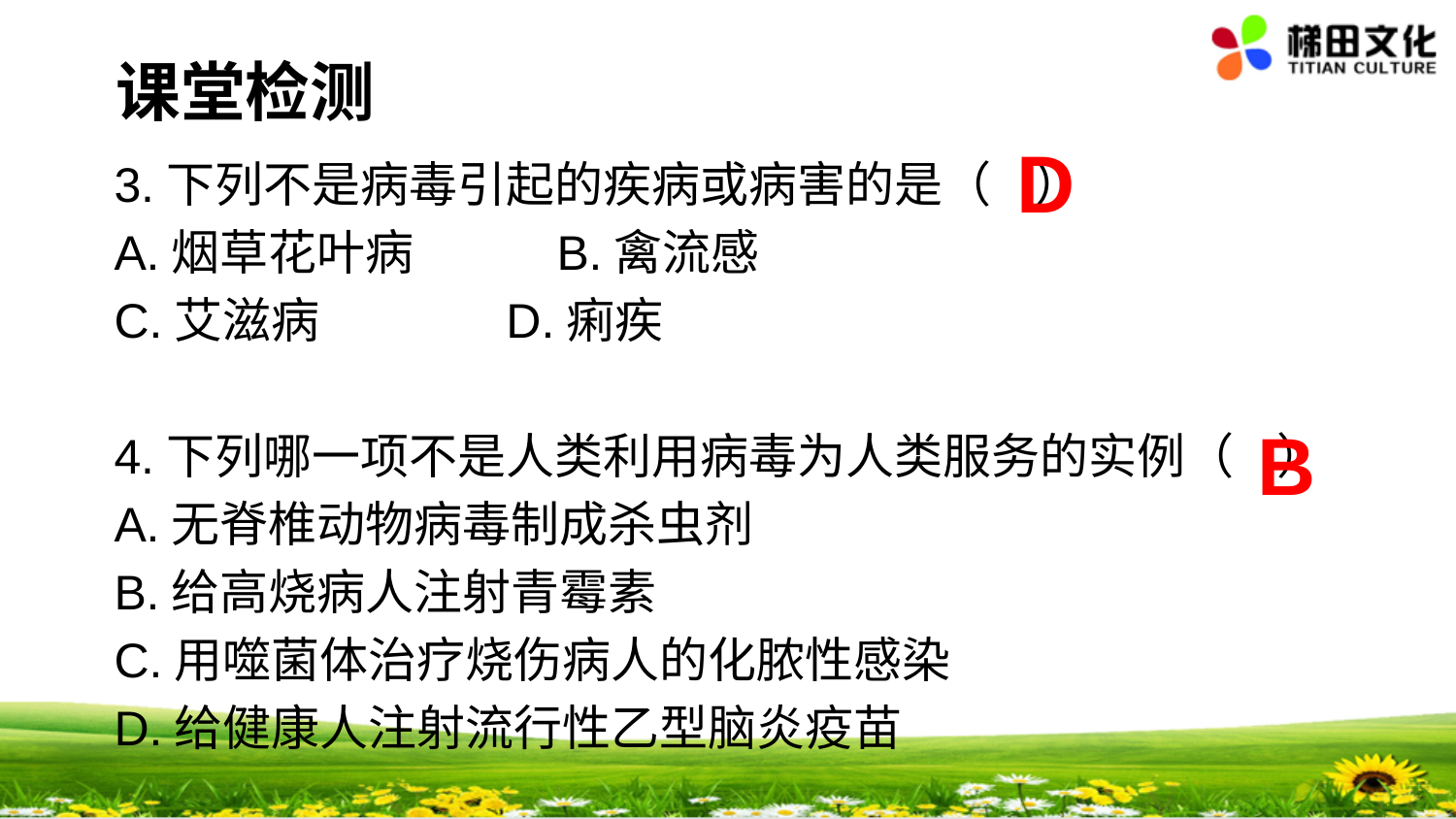

#
课堂检测
D
3.下列不是病毒引起的疾病或病害的是（    ）
A.烟草花叶病            B.禽流感
C.艾滋病                D.痢疾

4.下列哪一项不是人类利用病毒为人类服务的实例（    ）
A.无脊椎动物病毒制成杀虫剂
B.给高烧病人注射青霉素
C.用噬菌体治疗烧伤病人的化脓性感染
D.给健康人注射流行性乙型脑炎疫苗
B